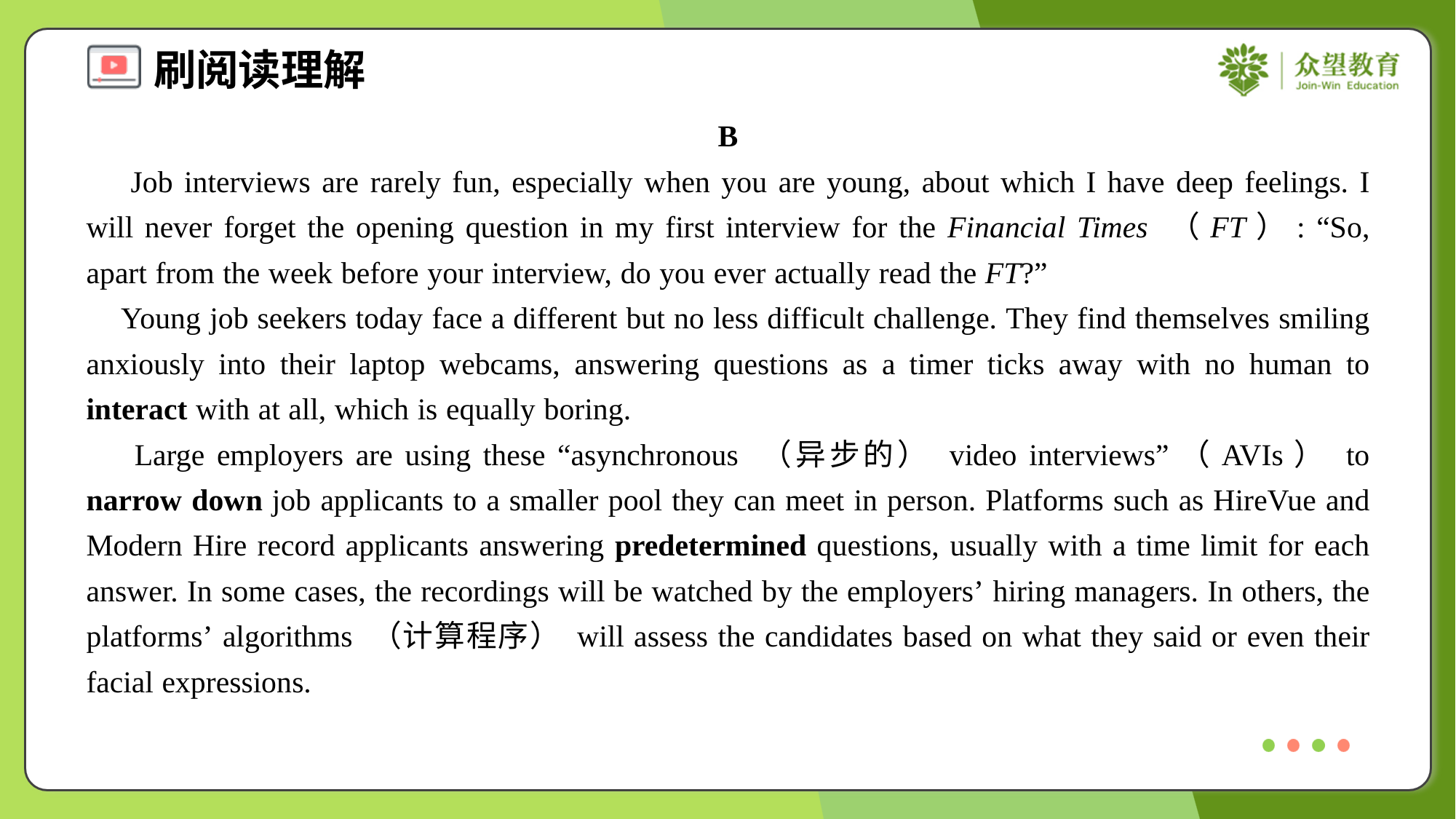

B
    Job interviews are rarely fun, especially when you are young, about which I have deep feelings. I will never forget the opening question in my first interview for the Financial Times （FT）: “So, apart from the week before your interview, do you ever actually read the FT?”
    Young job seekers today face a different but no less difficult challenge. They find themselves smiling anxiously into their laptop webcams, answering questions as a timer ticks away with no human to interact with at all, which is equally boring.
    Large employers are using these “asynchronous （异步的） video interviews”（AVIs） to narrow down job applicants to a smaller pool they can meet in person. Platforms such as HireVue and Modern Hire record applicants answering predetermined questions, usually with a time limit for each answer. In some cases, the recordings will be watched by the employers’ hiring managers. In others, the platforms’ algorithms （计算程序） will assess the candidates based on what they said or even their facial expressions.